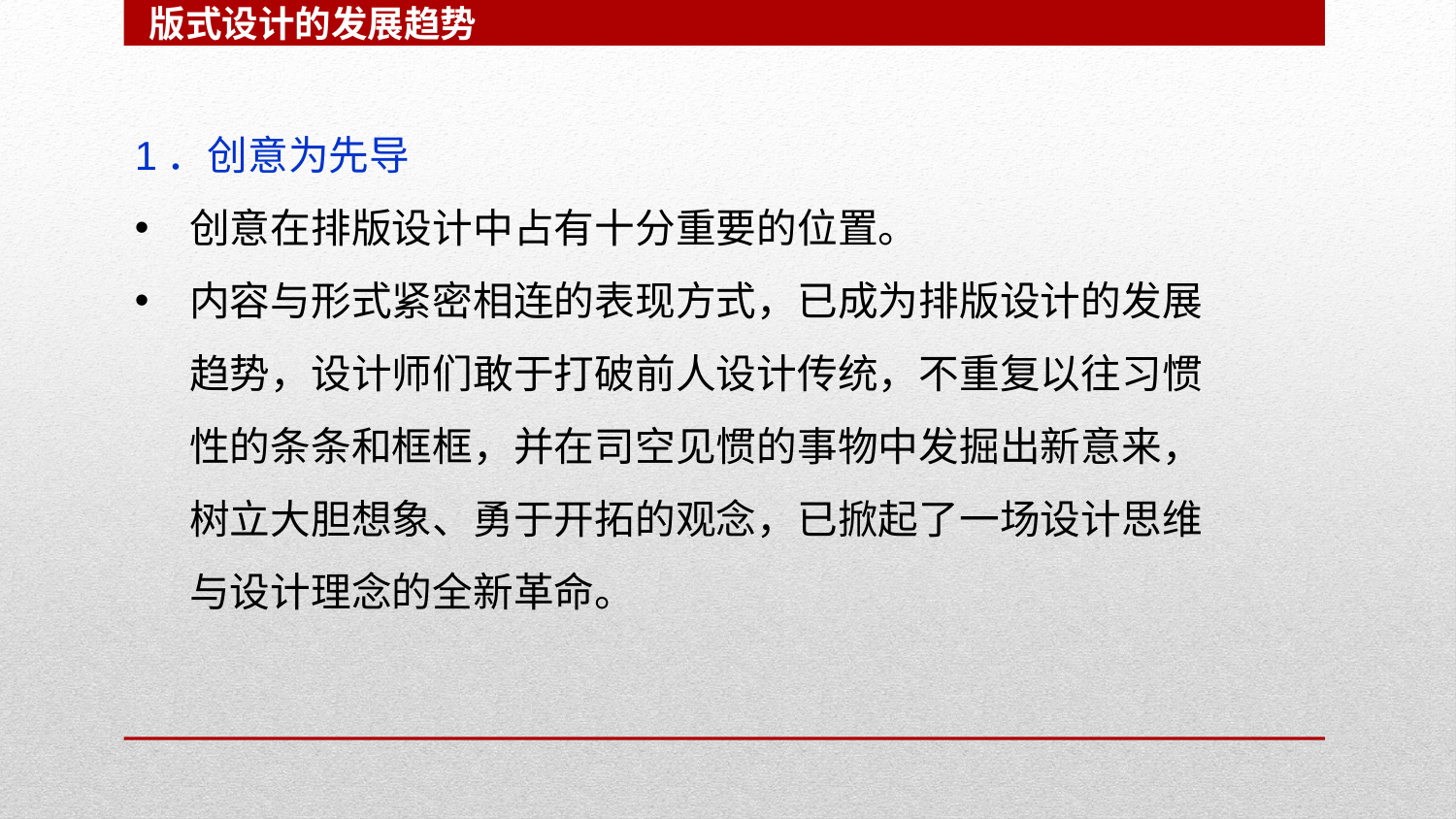

版式设计的发展趋势

1．创意为先导
创意在排版设计中占有十分重要的位置。
内容与形式紧密相连的表现方式，已成为排版设计的发展趋势，设计师们敢于打破前人设计传统，不重复以往习惯性的条条和框框，并在司空见惯的事物中发掘出新意来，树立大胆想象、勇于开拓的观念，已掀起了一场设计思维与设计理念的全新革命。